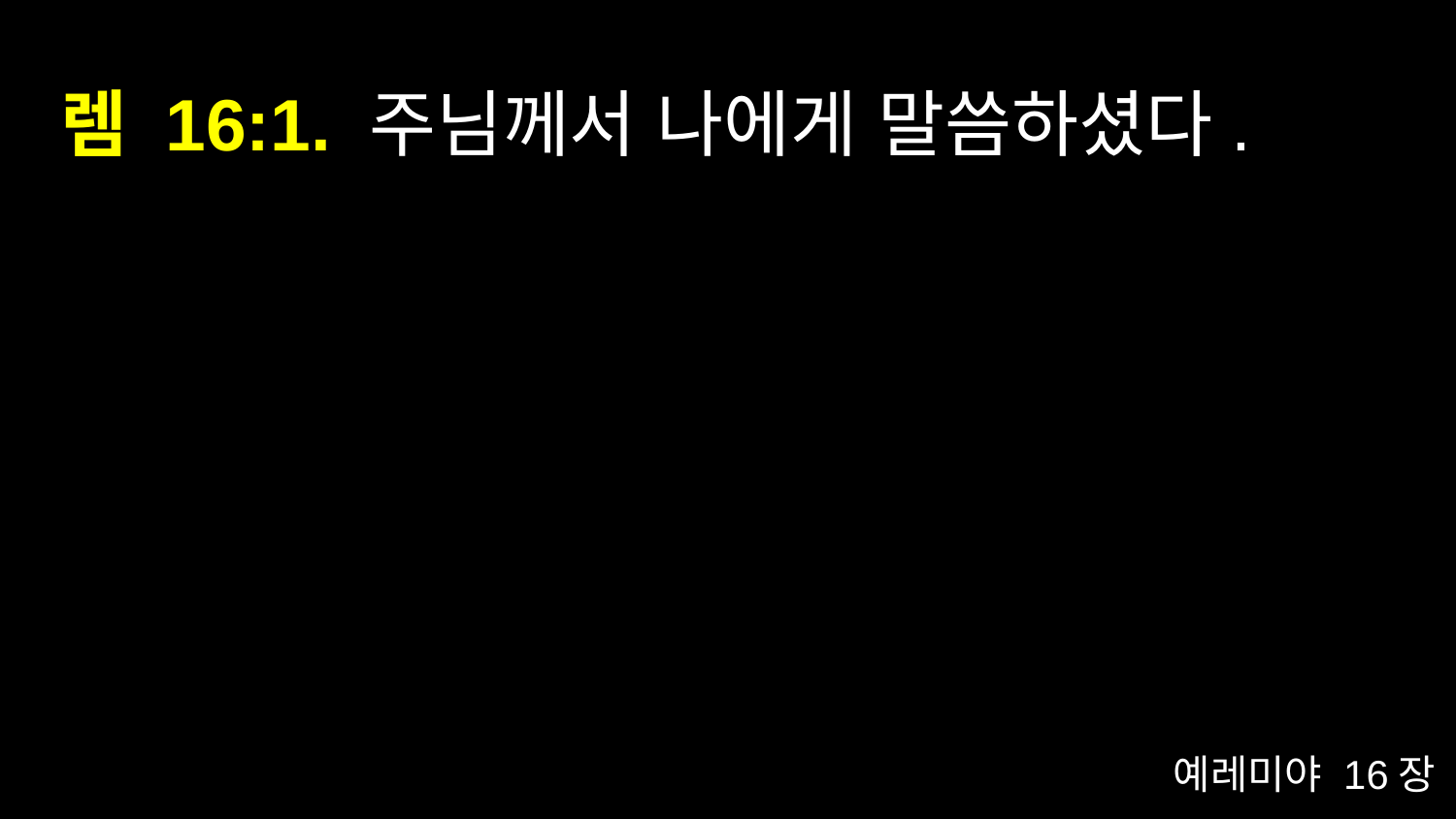

# 렘 16:1. 주님께서 나에게 말씀하셨다.
예레미야 16장